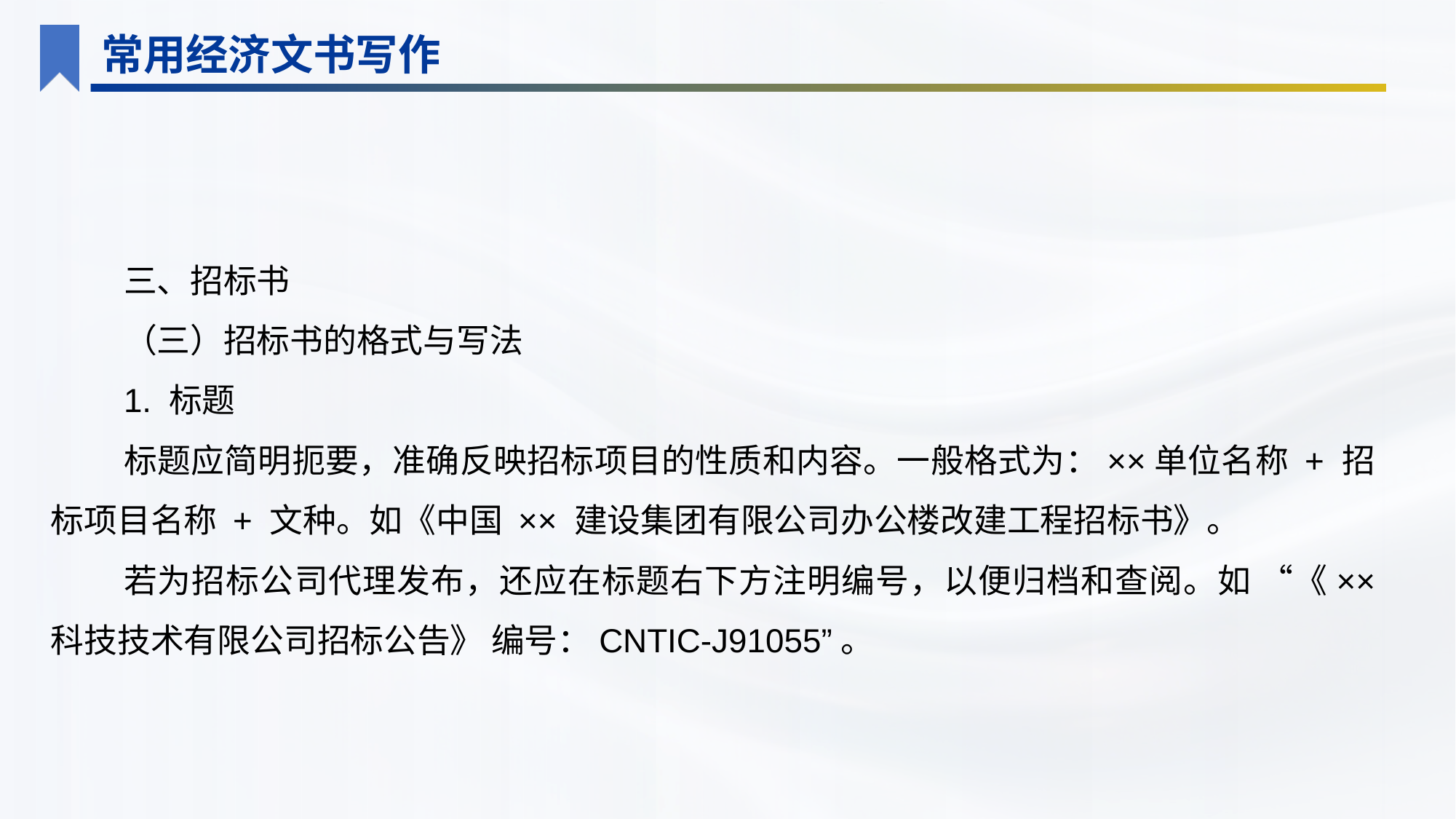

常用经济文书写作
三、招标书
（三）招标书的格式与写法
1. 标题
标题应简明扼要，准确反映招标项目的性质和内容。一般格式为：××单位名称 + 招标项目名称 + 文种。如《中国 ×× 建设集团有限公司办公楼改建工程招标书》。
若为招标公司代理发布，还应在标题右下方注明编号，以便归档和查阅。如 “《×× 科技技术有限公司招标公告》 编号：CNTIC-J91055”。